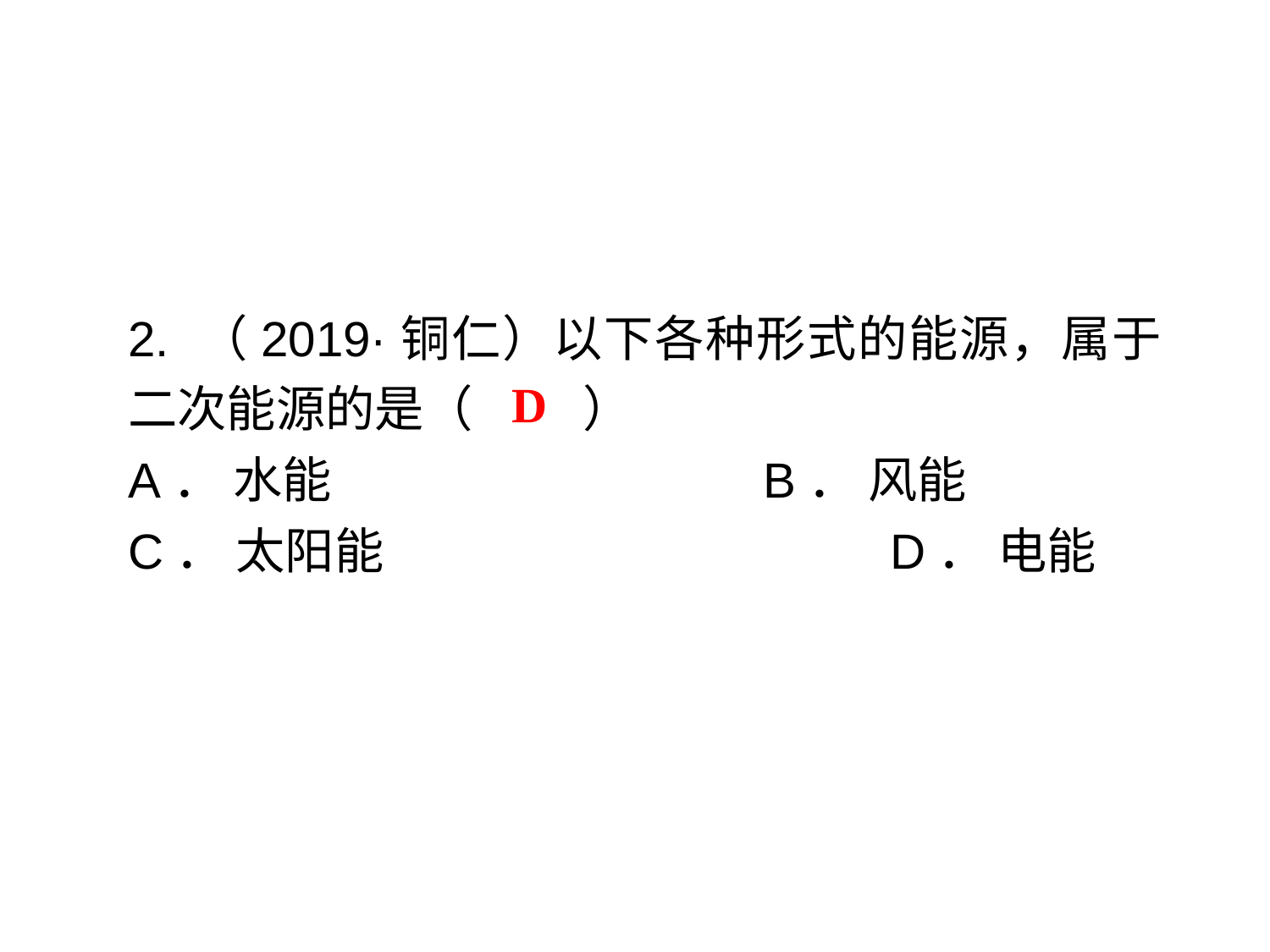

2. （2019·铜仁）以下各种形式的能源，属于二次能源的是（　 　）
A． 水能				B． 风能
C． 太阳能				D． 电能
D